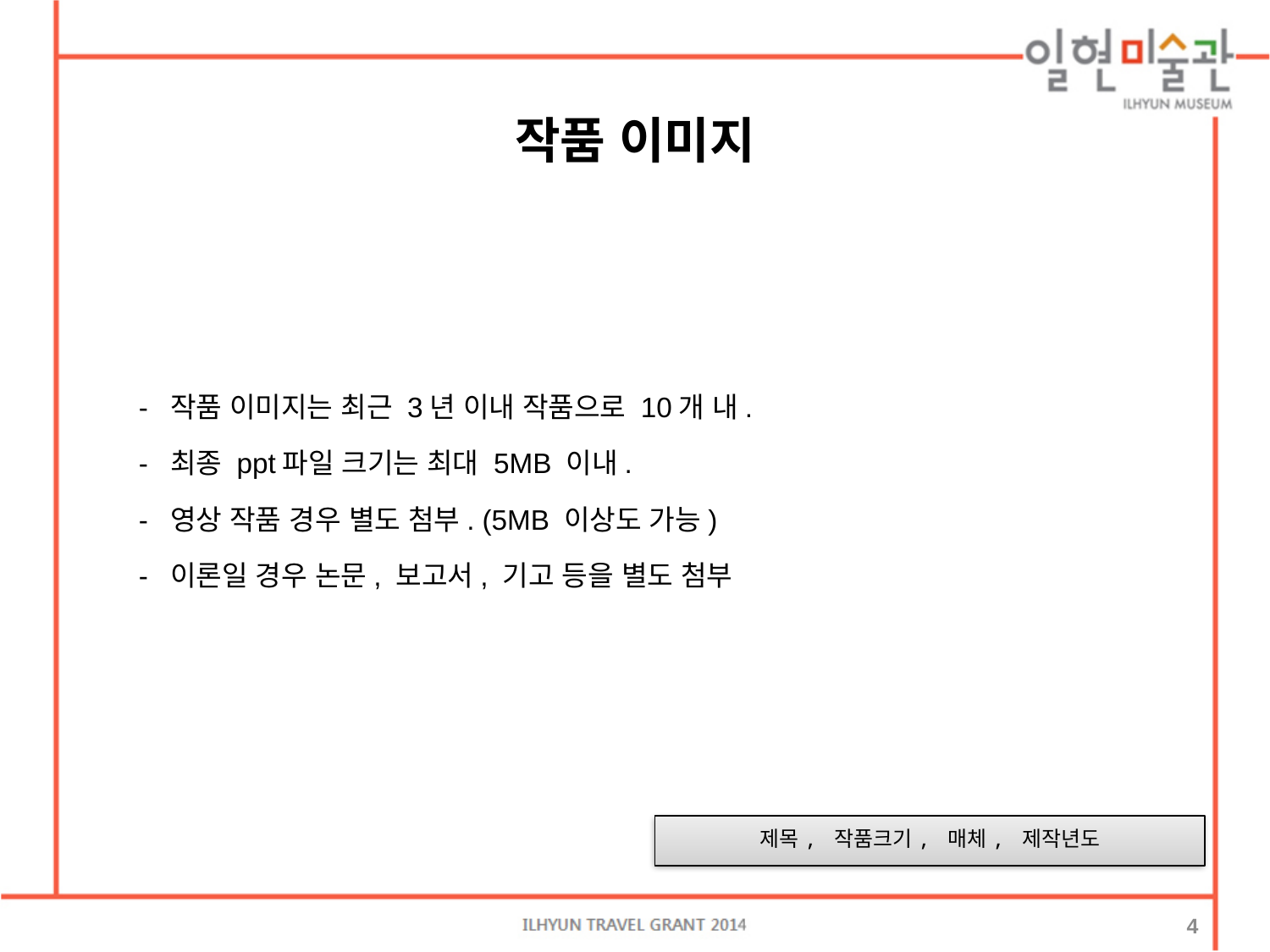

작품 이미지
    -  작품 이미지는 최근 3년 이내 작품으로 10개 내.
    -  최종 ppt파일 크기는 최대 5MB 이내.
    -  영상 작품 경우 별도 첨부. (5MB 이상도 가능)
    -  이론일 경우 논문, 보고서, 기고 등을 별도 첨부
제목, 작품크기, 매체, 제작년도
4